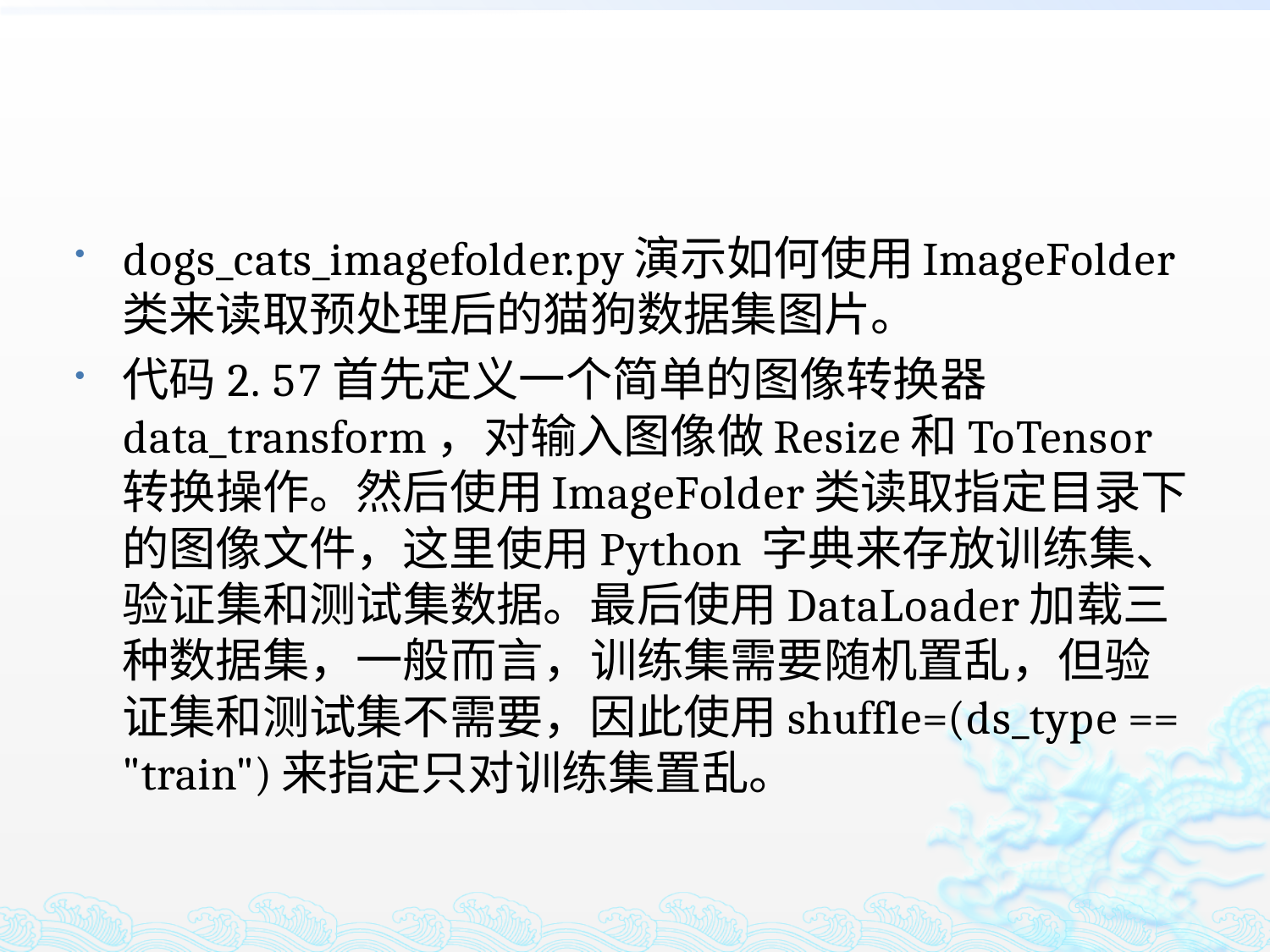

dogs_cats_imagefolder.py演示如何使用ImageFolder类来读取预处理后的猫狗数据集图片。
代码2. 57首先定义一个简单的图像转换器data_transform，对输入图像做Resize和ToTensor转换操作。然后使用ImageFolder类读取指定目录下的图像文件，这里使用Python 字典来存放训练集、验证集和测试集数据。最后使用DataLoader加载三种数据集，一般而言，训练集需要随机置乱，但验证集和测试集不需要，因此使用shuffle=(ds_type == "train")来指定只对训练集置乱。